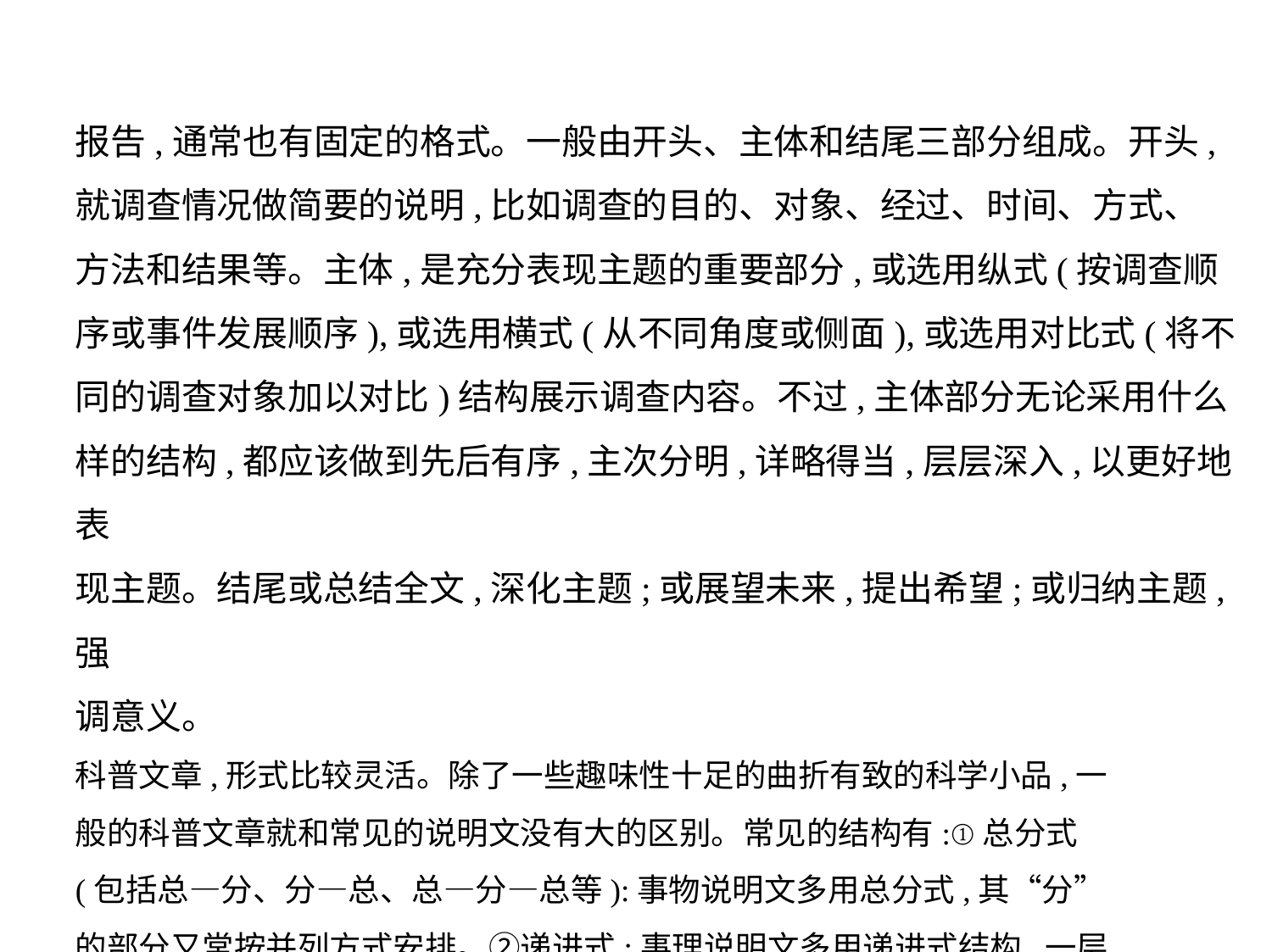

报告,通常也有固定的格式。一般由开头、主体和结尾三部分组成。开头,
就调查情况做简要的说明,比如调查的目的、对象、经过、时间、方式、
方法和结果等。主体,是充分表现主题的重要部分,或选用纵式(按调查顺
序或事件发展顺序),或选用横式(从不同角度或侧面),或选用对比式(将不
同的调查对象加以对比)结构展示调查内容。不过,主体部分无论采用什么
样的结构,都应该做到先后有序,主次分明,详略得当,层层深入,以更好地表
现主题。结尾或总结全文,深化主题;或展望未来,提出希望;或归纳主题,强
调意义。
科普文章,形式比较灵活。除了一些趣味性十足的曲折有致的科学小品,一
般的科普文章就和常见的说明文没有大的区别。常见的结构有:①总分式
(包括总—分、分—总、总—分—总等):事物说明文多用总分式,其“分”
的部分又常按并列方式安排。②递进式:事理说明文多用递进式结构,一层
一层地剖析事理。在说明顺序上,常采用空间、时间或逻辑顺序。